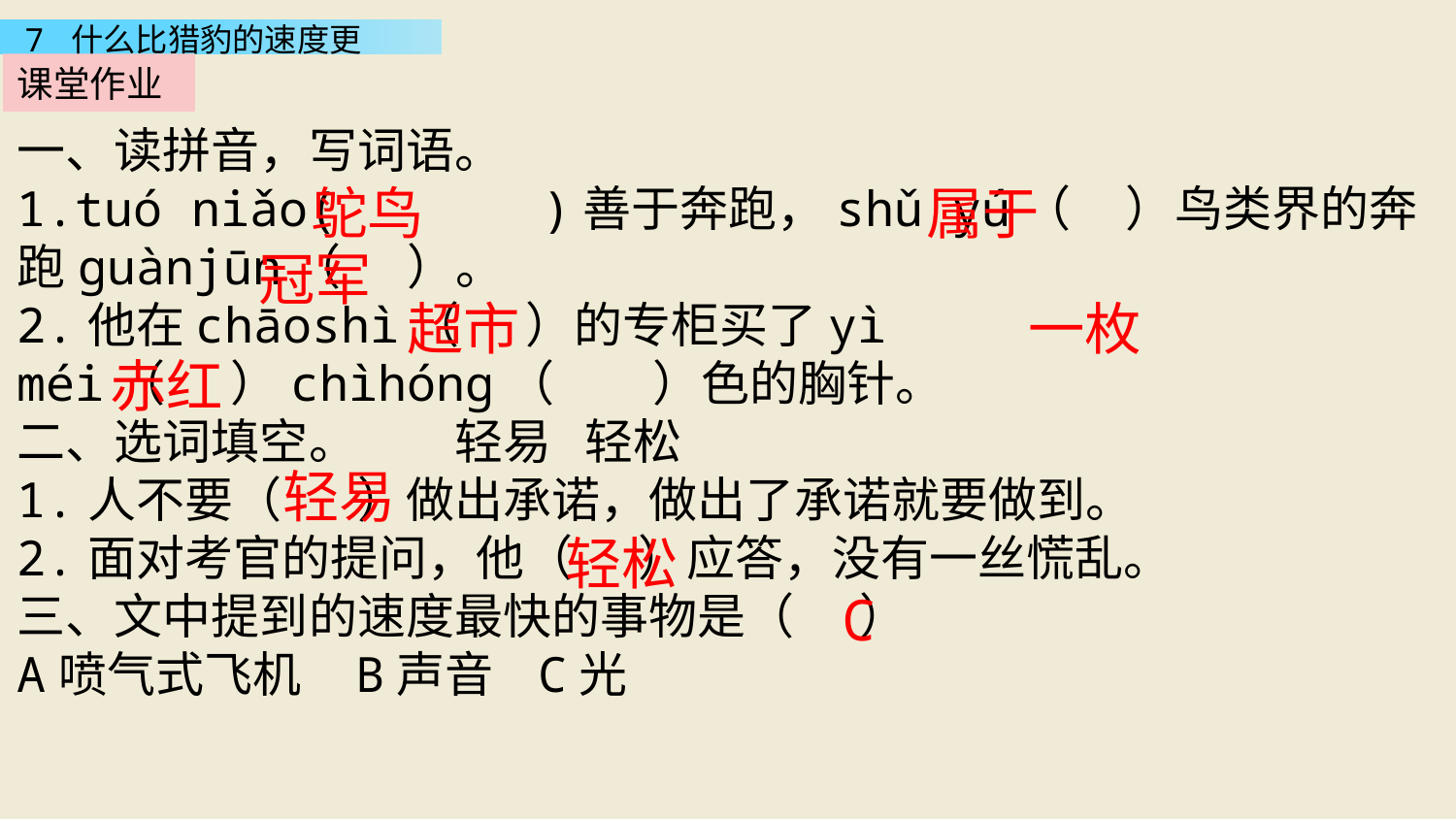

课堂作业
一、读拼音，写词语。
1.tuó niǎo(       )善于奔跑，shǔ yú（     ）鸟类界的奔跑guànjūn（      ）。
2.他在chāoshì（      ）的专柜买了yì méi（      ）chìhóng（         ）色的胸针。
二、选词填空。         轻易   轻松
1.人不要（       ）做出承诺，做出了承诺就要做到。
2.面对考官的提问，他（      ）应答，没有一丝慌乱。
三、文中提到的速度最快的事物是（      ）
A喷气式飞机    B声音   C光
鸵鸟
属于
冠军
超市
一枚
赤红
轻易
轻松
C